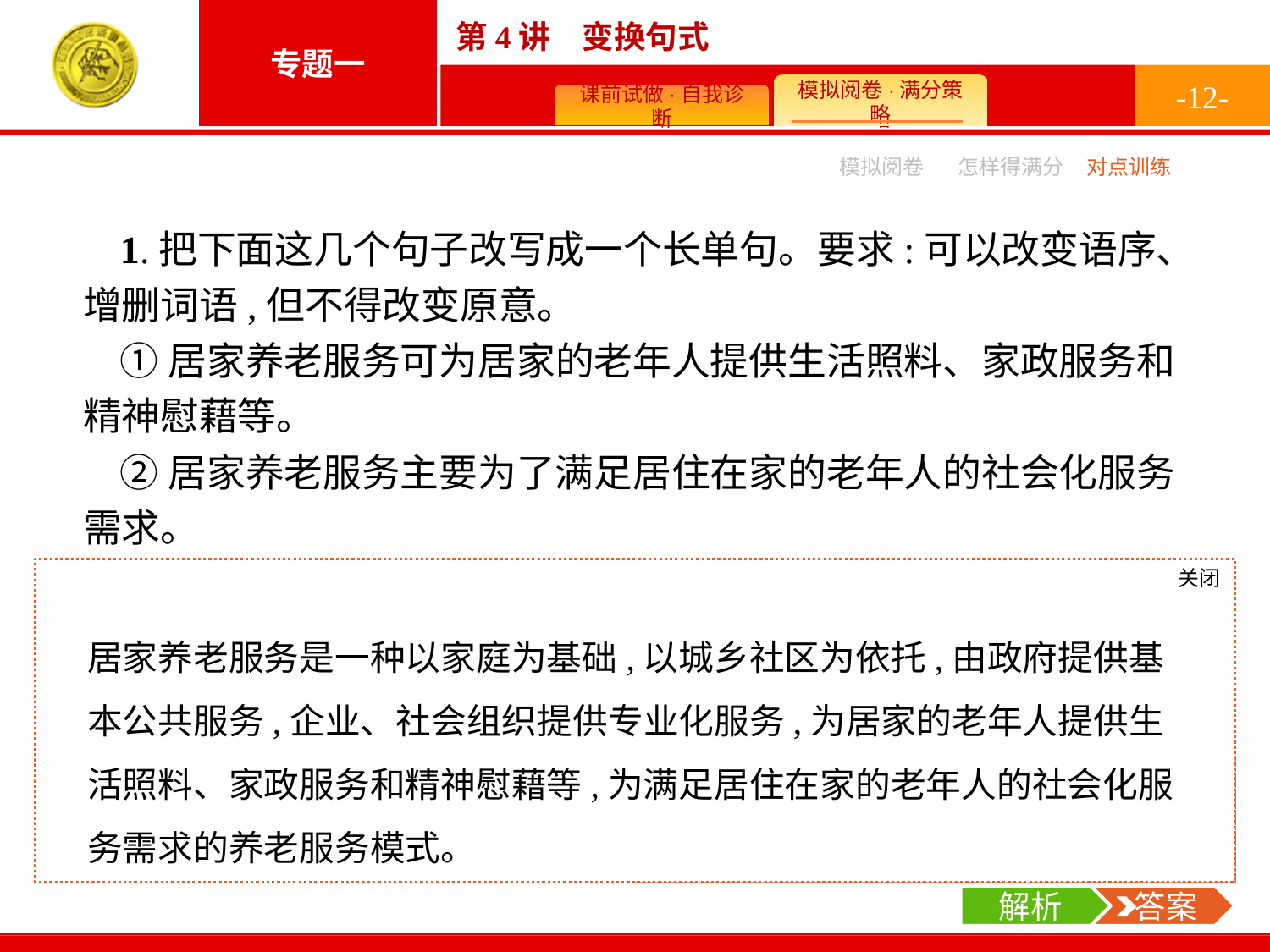

-12-
模拟阅卷
怎样得满分
对点训练
1.把下面这几个句子改写成一个长单句。要求:可以改变语序、增删词语,但不得改变原意。
①居家养老服务可为居家的老年人提供生活照料、家政服务和精神慰藉等。
②居家养老服务主要为了满足居住在家的老年人的社会化服务需求。
③居家养老服务是一种以家庭为基础,以城乡社区为依托的养老服务模式。
④居家养老服务是由政府提供基本公共服务,企业、社会组织提供专业化服务。

关闭
解析
  答案

居家养老服务是一种以家庭为基础,以城乡社区为依托,由政府提供基本公共服务,企业、社会组织提供专业化服务,为居家的老年人提供生活照料、家政服务和精神慰藉等,为满足居住在家的老年人的社会化服务需求的养老服务模式。

关闭
解析

把③作为长句的主干,将其余三句以恰当的顺序组合到这个主干句中。
解析
  答案